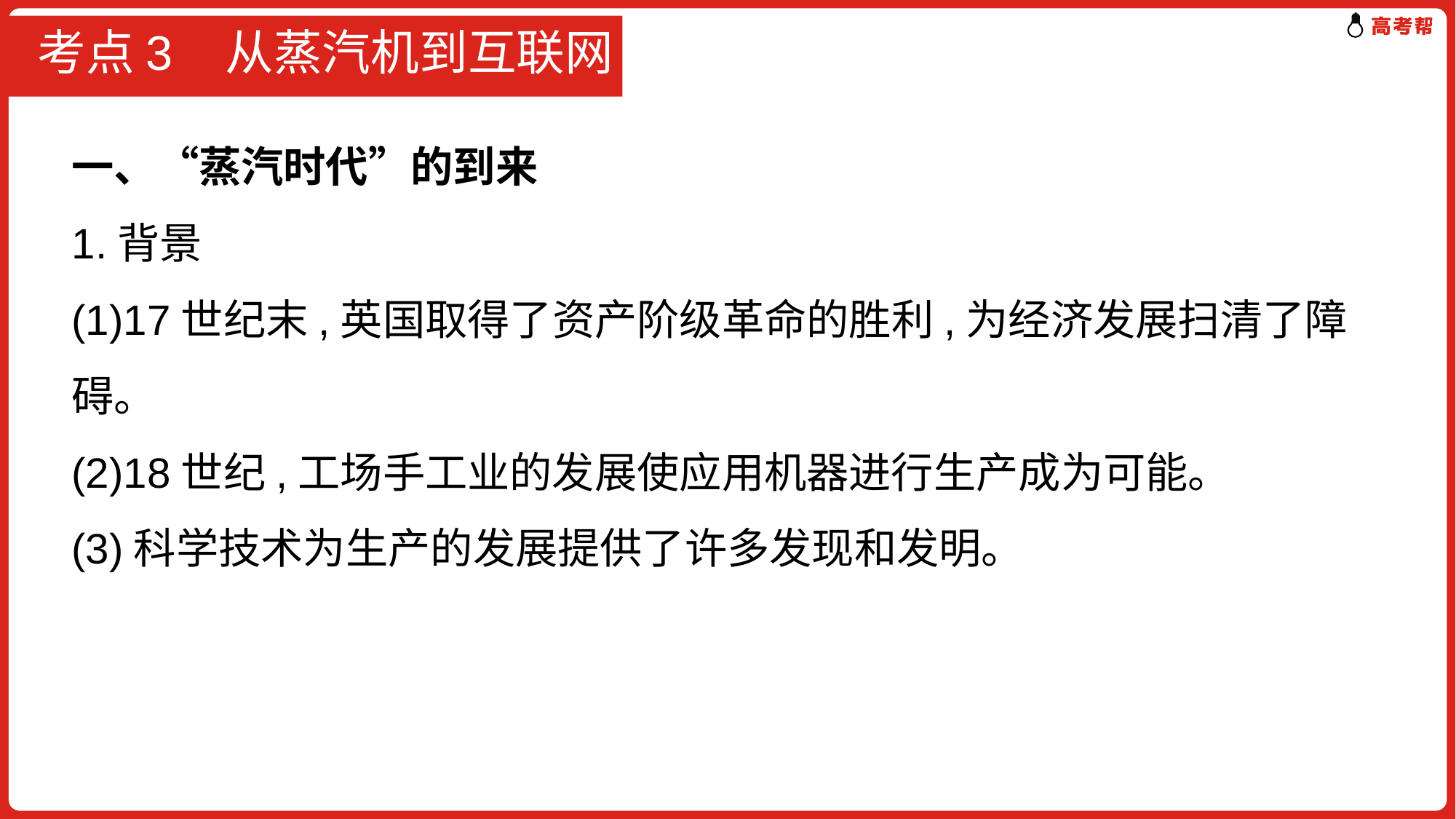

# 考点3   从蒸汽机到互联网
一、“蒸汽时代”的到来
1.背景
(1)17世纪末,英国取得了资产阶级革命的胜利,为经济发展扫清了障碍。
(2)18世纪,工场手工业的发展使应用机器进行生产成为可能。
(3)科学技术为生产的发展提供了许多发现和发明。